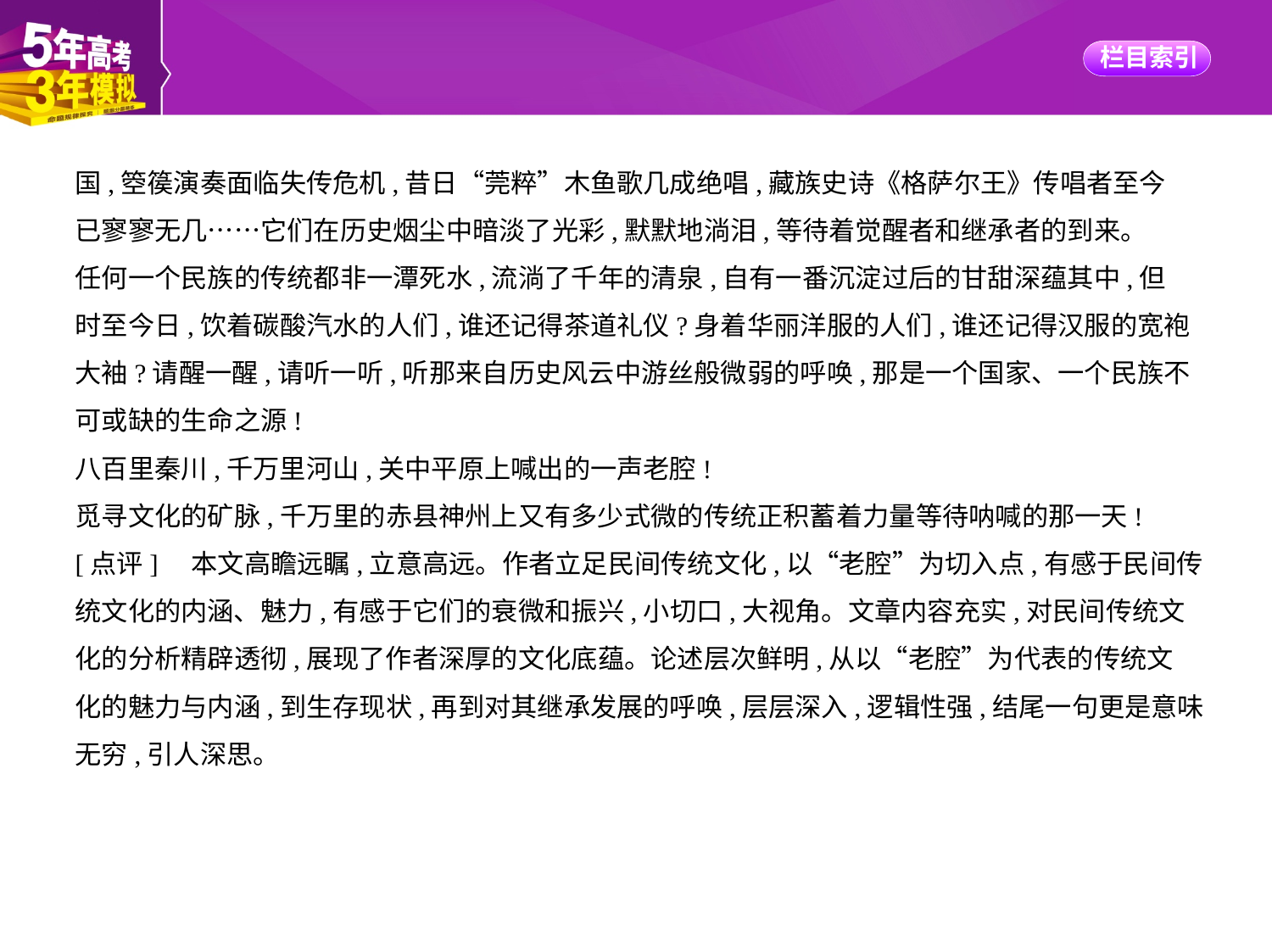

国,箜篌演奏面临失传危机,昔日“莞粹”木鱼歌几成绝唱,藏族史诗《格萨尔王》传唱者至今
已寥寥无几……它们在历史烟尘中暗淡了光彩,默默地淌泪,等待着觉醒者和继承者的到来。
任何一个民族的传统都非一潭死水,流淌了千年的清泉,自有一番沉淀过后的甘甜深蕴其中,但
时至今日,饮着碳酸汽水的人们,谁还记得茶道礼仪?身着华丽洋服的人们,谁还记得汉服的宽袍
大袖?请醒一醒,请听一听,听那来自历史风云中游丝般微弱的呼唤,那是一个国家、一个民族不
可或缺的生命之源!
八百里秦川,千万里河山,关中平原上喊出的一声老腔!
觅寻文化的矿脉,千万里的赤县神州上又有多少式微的传统正积蓄着力量等待呐喊的那一天!
[点评]　本文高瞻远瞩,立意高远。作者立足民间传统文化,以“老腔”为切入点,有感于民间传
统文化的内涵、魅力,有感于它们的衰微和振兴,小切口,大视角。文章内容充实,对民间传统文
化的分析精辟透彻,展现了作者深厚的文化底蕴。论述层次鲜明,从以“老腔”为代表的传统文
化的魅力与内涵,到生存现状,再到对其继承发展的呼唤,层层深入,逻辑性强,结尾一句更是意味
无穷,引人深思。